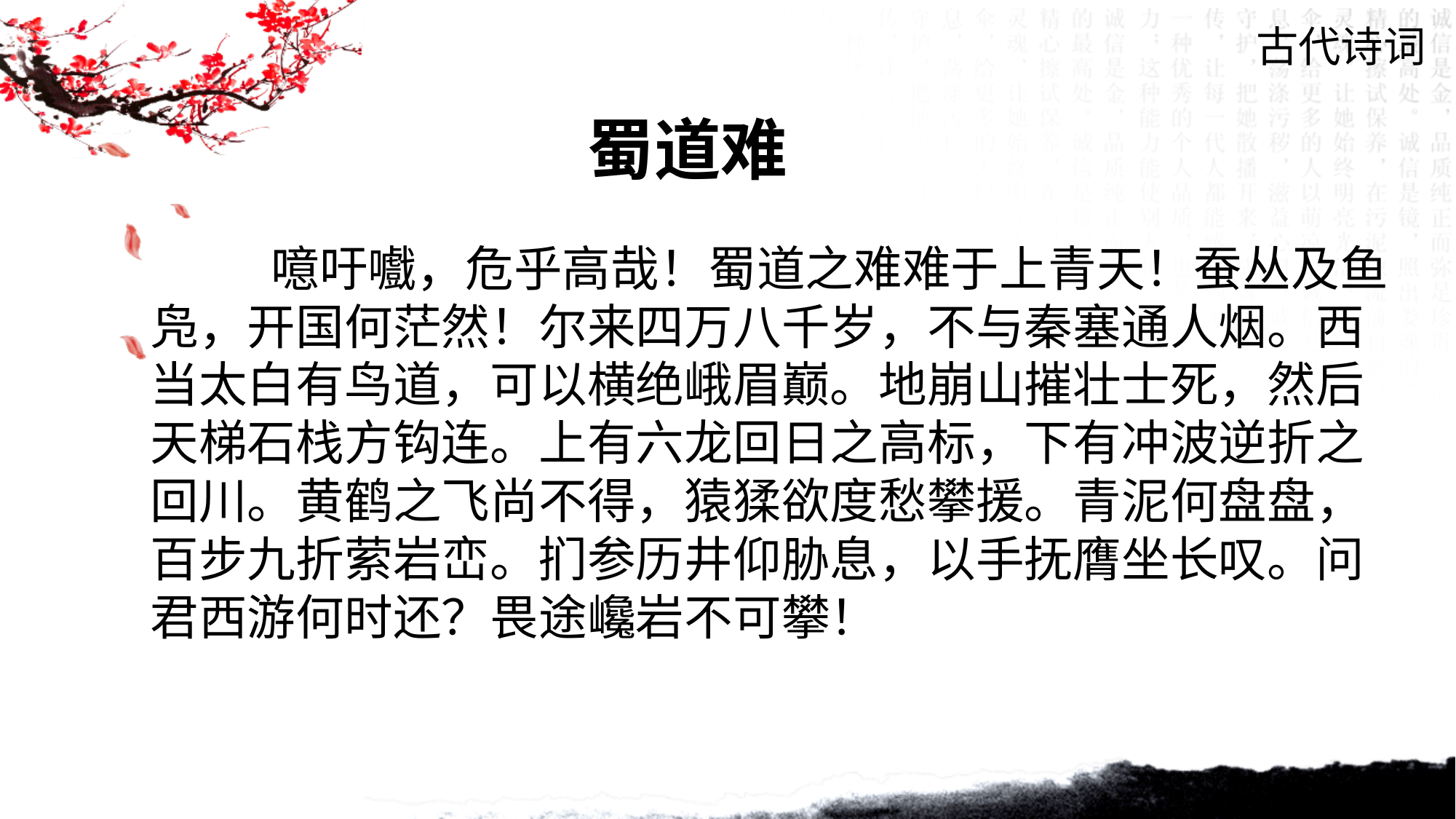

古代诗词
蜀道难
          噫吁嚱，危乎高哉！蜀道之难难于上青天！蚕丛及鱼凫，开国何茫然！尔来四万八千岁，不与秦塞通人烟。西当太白有鸟道，可以横绝峨眉巅。地崩山摧壮士死，然后天梯石栈方钩连。上有六龙回日之高标，下有冲波逆折之回川。黄鹤之飞尚不得，猿猱欲度愁攀援。青泥何盘盘，百步九折萦岩峦。扪参历井仰胁息，以手抚膺坐长叹。问君西游何时还？畏途巉岩不可攀！